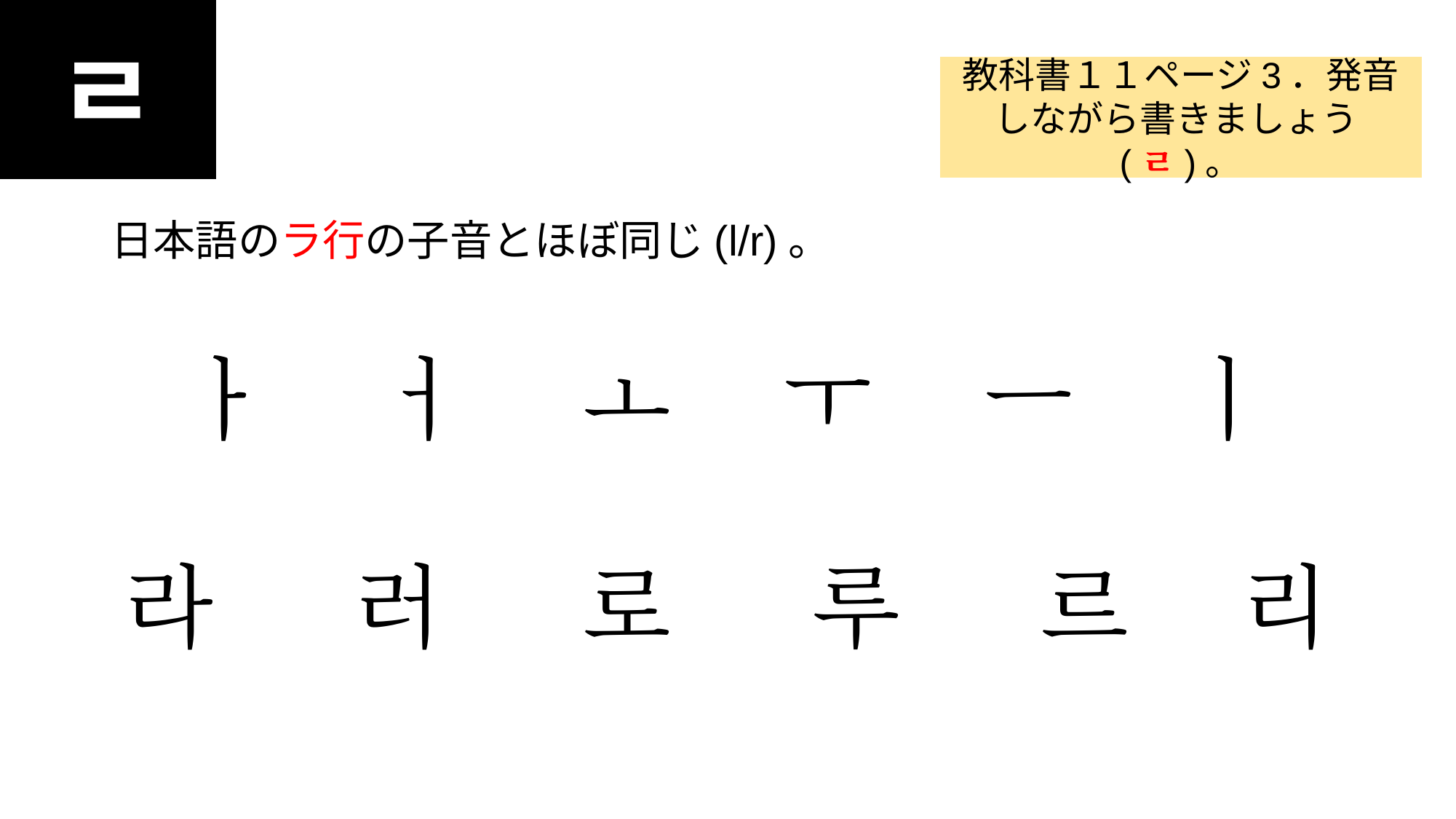

ㄹ
#
教科書１１ページ3．発音しながら書きましょう(ㄹ)。

日本語のラ行の子音とほぼ同じ(l/r)。

ㅏ    ㅓ    ㅗ    ㅜ    ㅡ    ㅣ

라     러     로     루     르    리